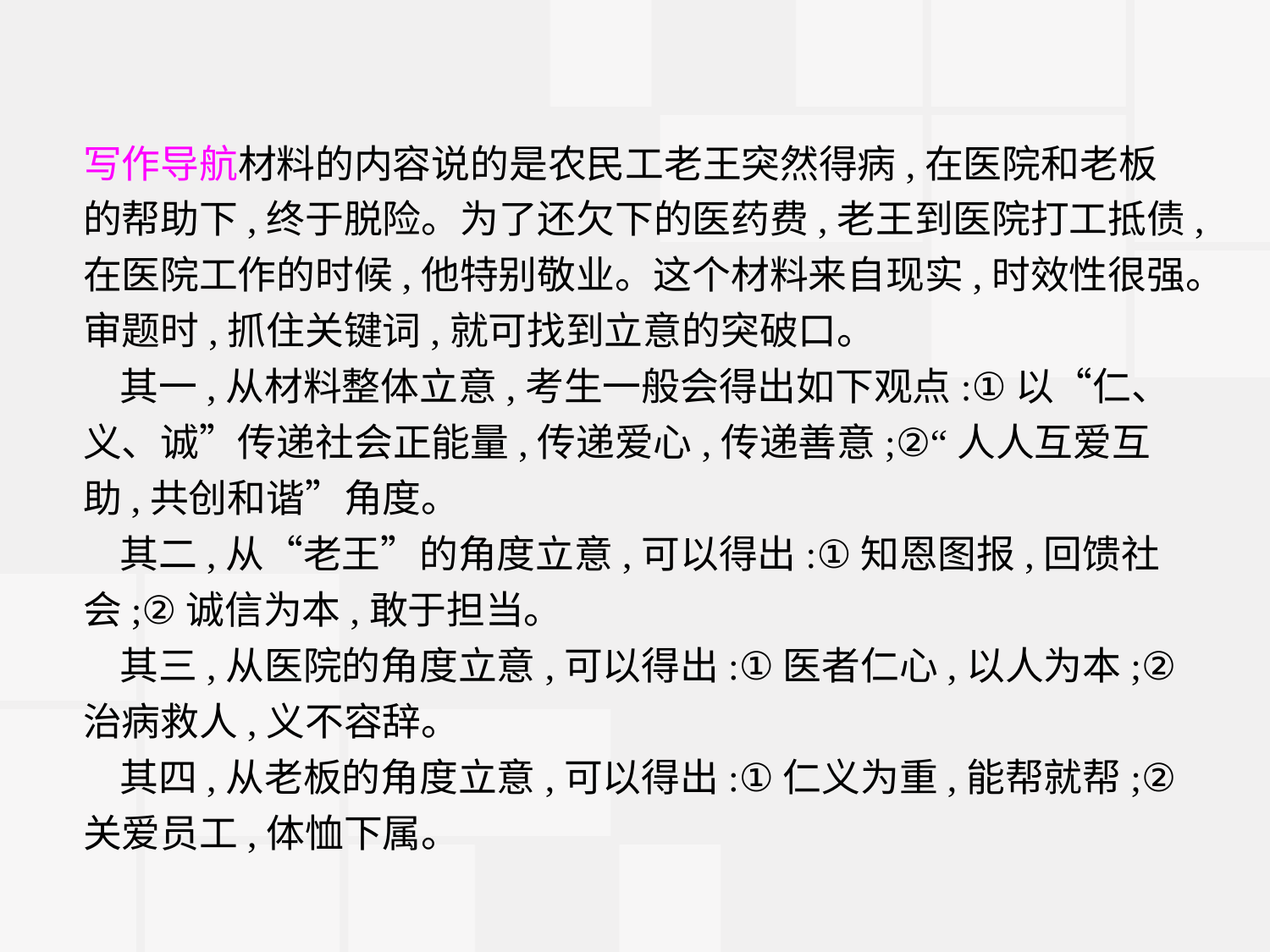

写作导航材料的内容说的是农民工老王突然得病,在医院和老板的帮助下,终于脱险。为了还欠下的医药费,老王到医院打工抵债,在医院工作的时候,他特别敬业。这个材料来自现实,时效性很强。审题时,抓住关键词,就可找到立意的突破口。
其一,从材料整体立意,考生一般会得出如下观点:①以“仁、义、诚”传递社会正能量,传递爱心,传递善意;②“人人互爱互助,共创和谐”角度。
其二,从“老王”的角度立意,可以得出:①知恩图报,回馈社会;②诚信为本,敢于担当。
其三,从医院的角度立意,可以得出:①医者仁心,以人为本;②治病救人,义不容辞。
其四,从老板的角度立意,可以得出:①仁义为重,能帮就帮;②关爱员工,体恤下属。